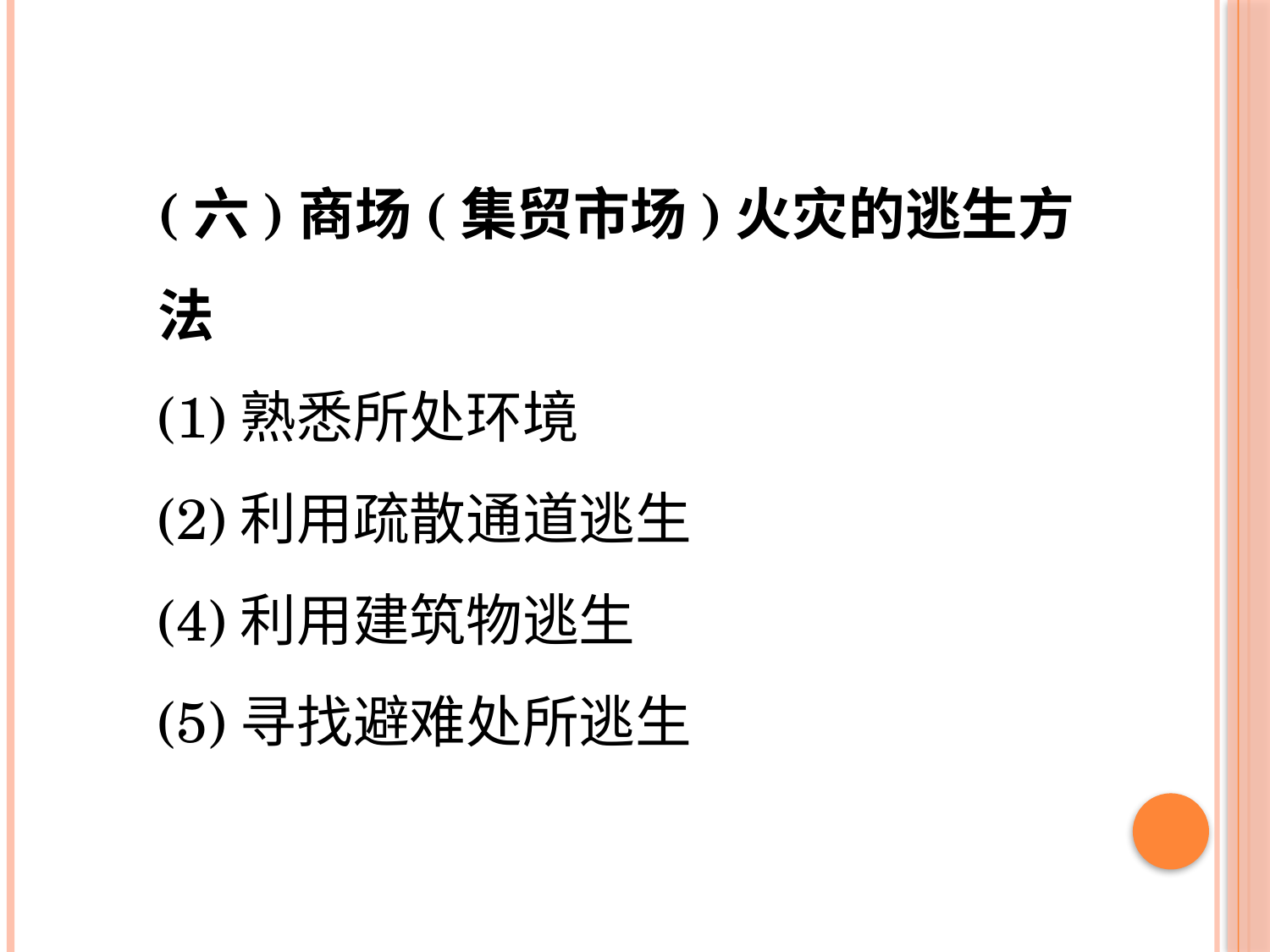

(六)商场(集贸市场)火灾的逃生方法
(1)熟悉所处环境
(2)利用疏散通道逃生
(4)利用建筑物逃生
(5)寻找避难处所逃生